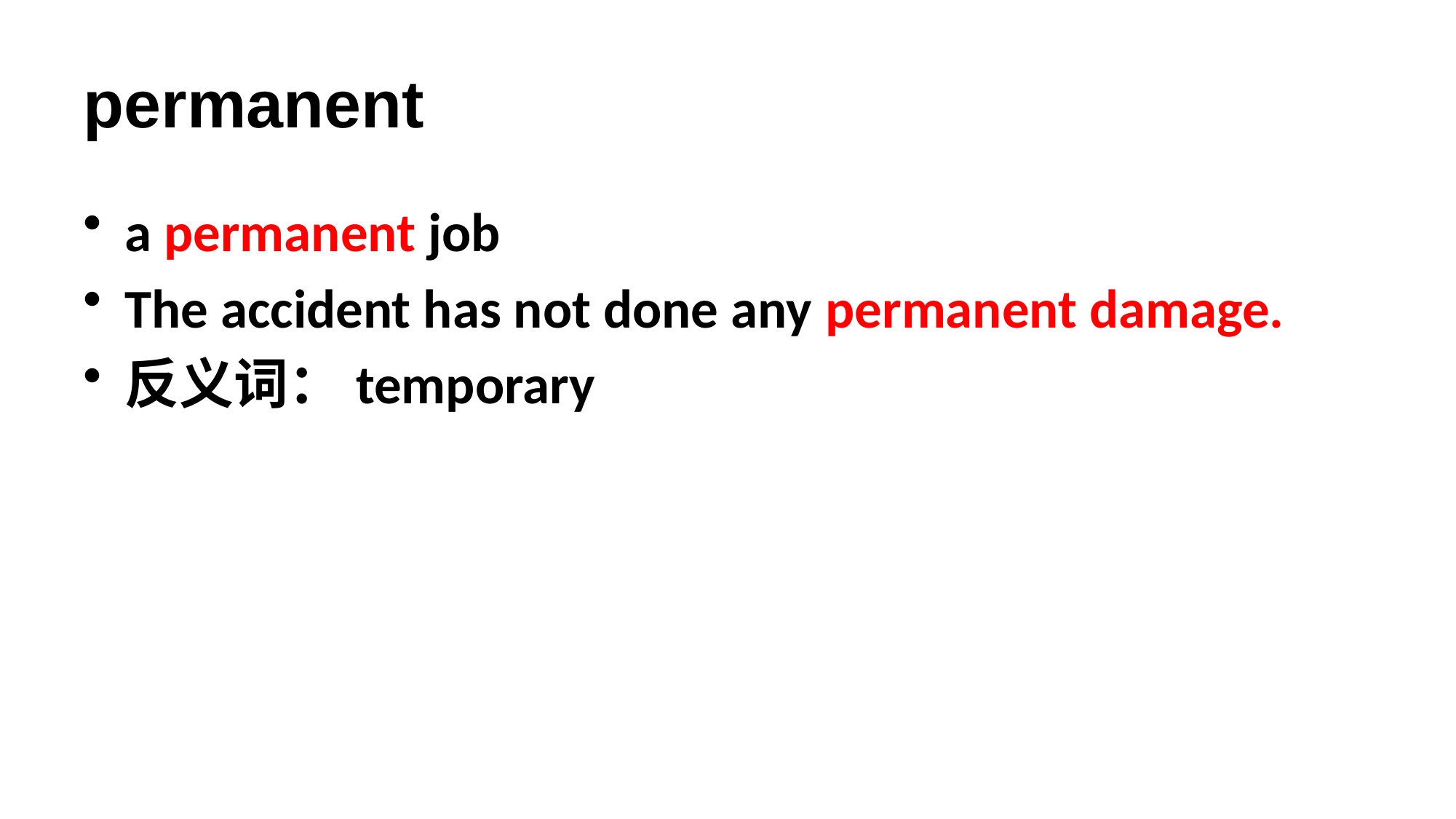

# permanent
a permanent job
The accident has not done any permanent damage.
反义词：temporary